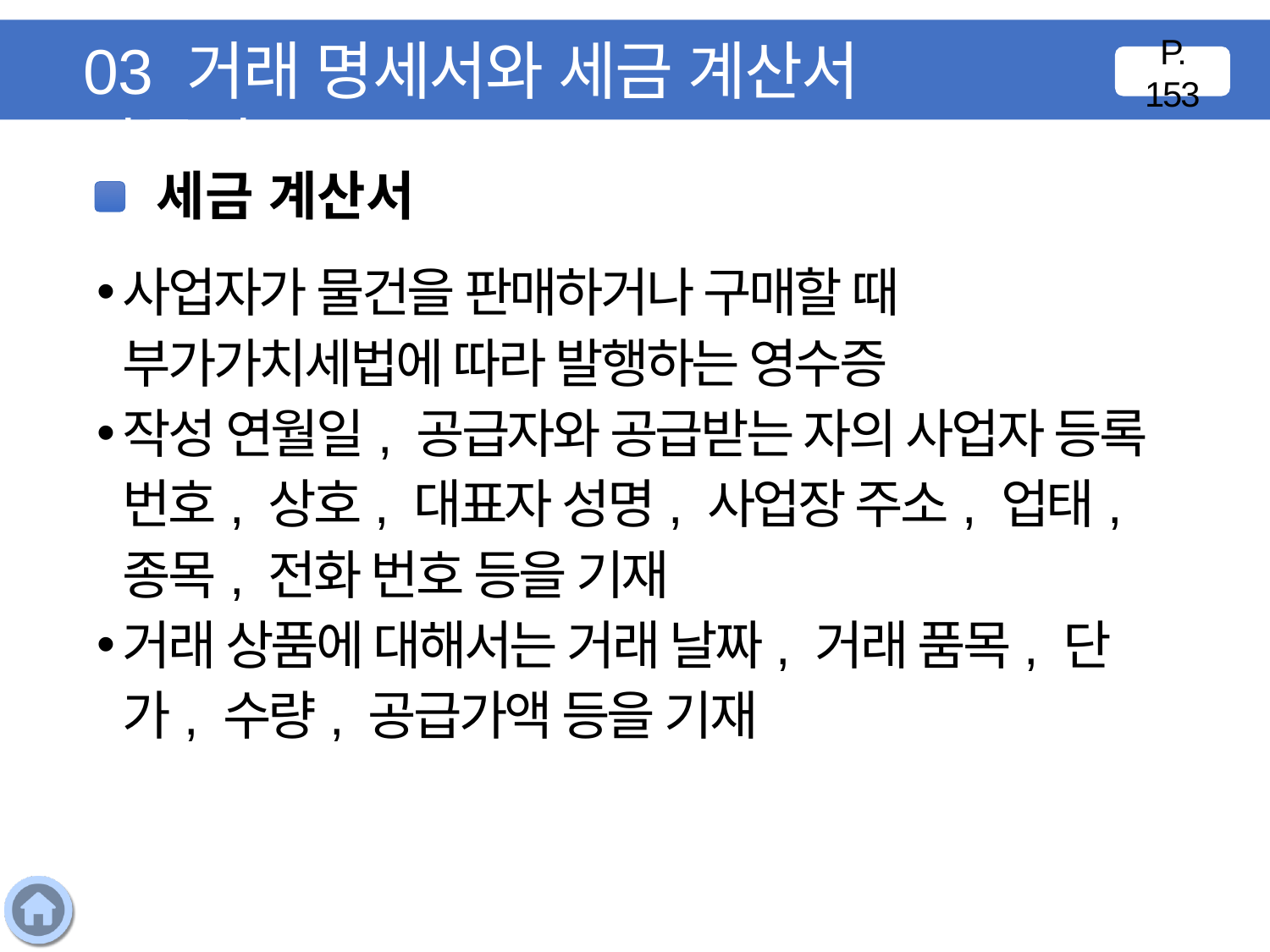

03 거래 명세서와 세금 계산서 만들기
P. 153
세금 계산서

사업자가 물건을 판매하거나 구매할 때 부가가치세법에 따라 발행하는 영수증
작성 연월일, 공급자와 공급받는 자의 사업자 등록 번호, 상호, 대표자 성명, 사업장 주소, 업태, 종목, 전화 번호 등을 기재
거래 상품에 대해서는 거래 날짜, 거래 품목, 단가, 수량, 공급가액 등을 기재